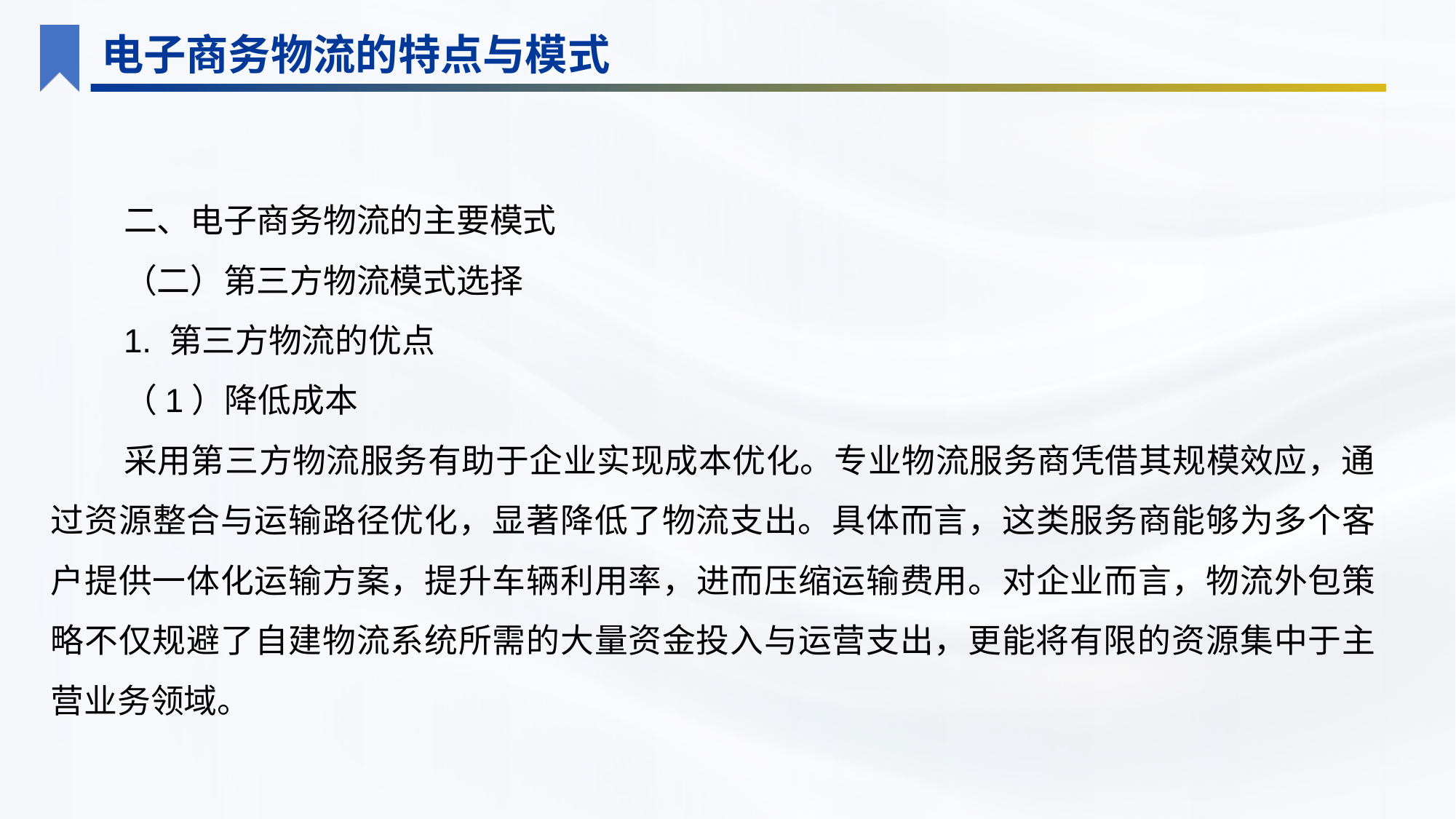

电子商务物流的特点与模式
二、电子商务物流的主要模式
（二）第三方物流模式选择
1. 第三方物流的优点
（1）降低成本
采用第三方物流服务有助于企业实现成本优化。专业物流服务商凭借其规模效应，通过资源整合与运输路径优化，显著降低了物流支出。具体而言，这类服务商能够为多个客户提供一体化运输方案，提升车辆利用率，进而压缩运输费用。对企业而言，物流外包策略不仅规避了自建物流系统所需的大量资金投入与运营支出，更能将有限的资源集中于主营业务领域。